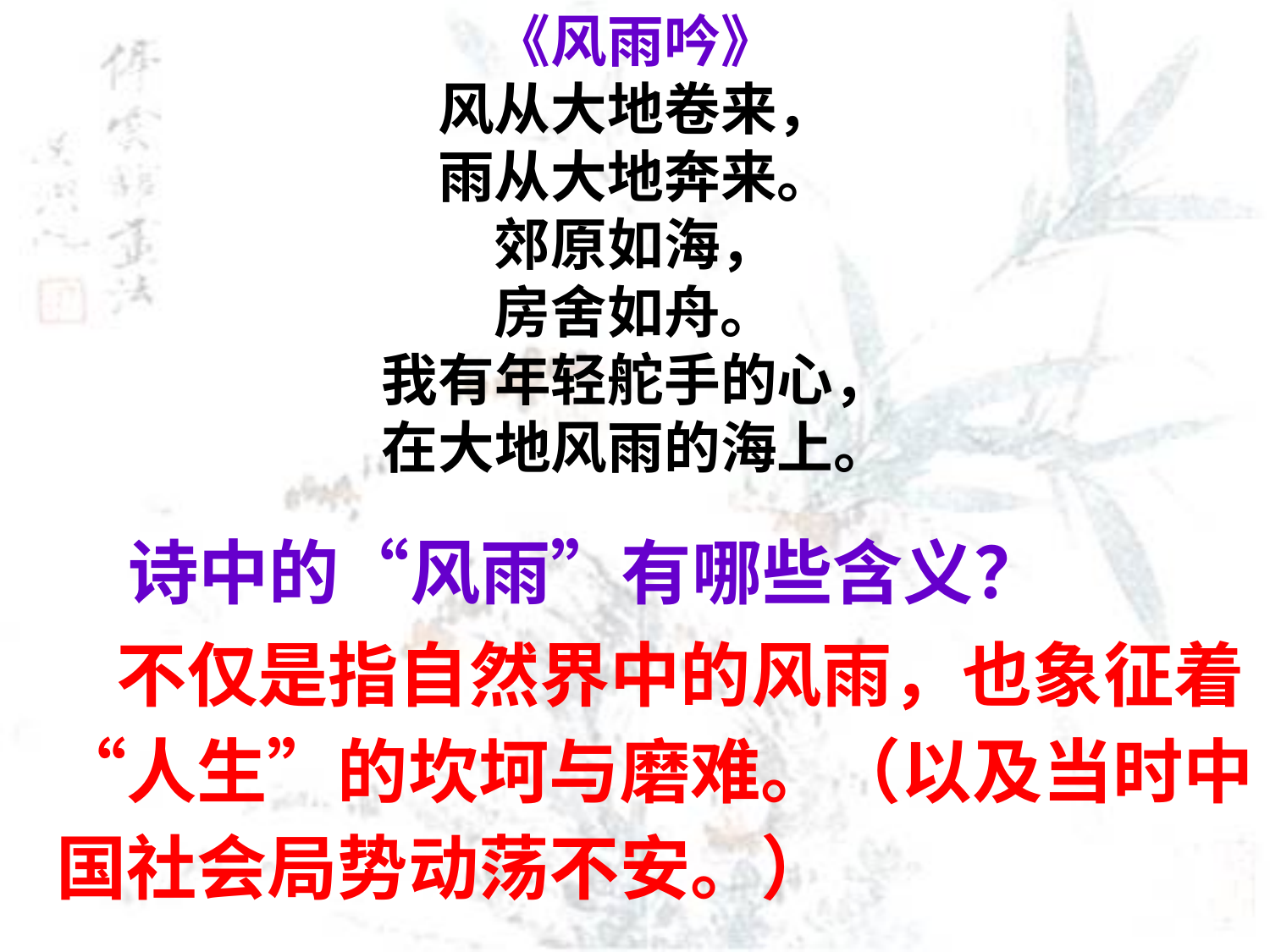

《风雨吟》
风从大地卷来，
雨从大地奔来。
郊原如海，
房舍如舟。
我有年轻舵手的心，
在大地风雨的海上。
诗中的“风雨”有哪些含义？
    不仅是指自然界中的风雨，也象征着“人生”的坎坷与磨难。（以及当时中国社会局势动荡不安。）